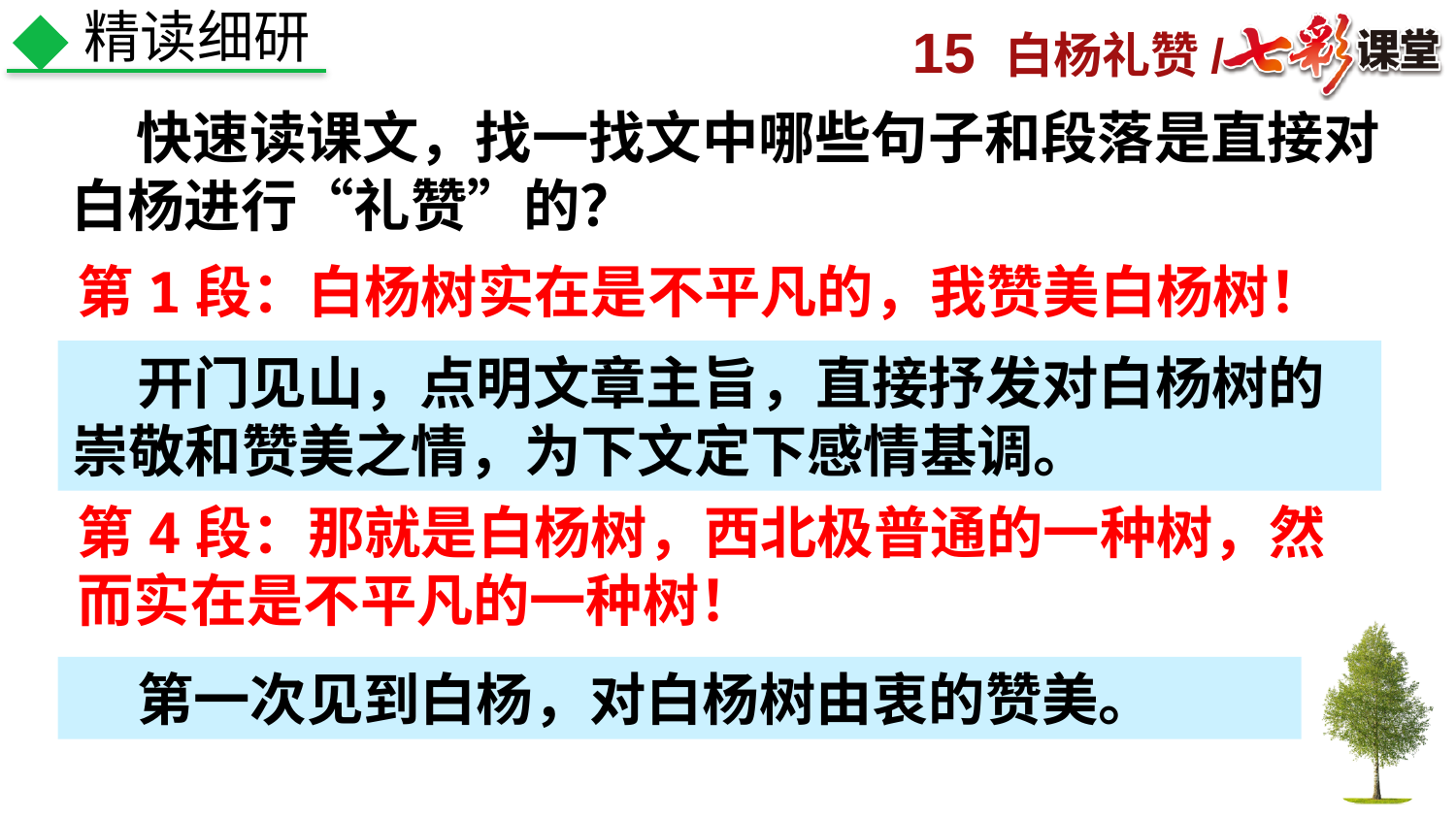

精读细研

    快速读课文，找一找文中哪些句子和段落是直接对白杨进行“礼赞”的？
第1段：白杨树实在是不平凡的，我赞美白杨树！
    开门见山，点明文章主旨，直接抒发对白杨树的崇敬和赞美之情，为下文定下感情基调。
第4段：那就是白杨树，西北极普通的一种树，然而实在是不平凡的一种树！
    第一次见到白杨，对白杨树由衷的赞美。